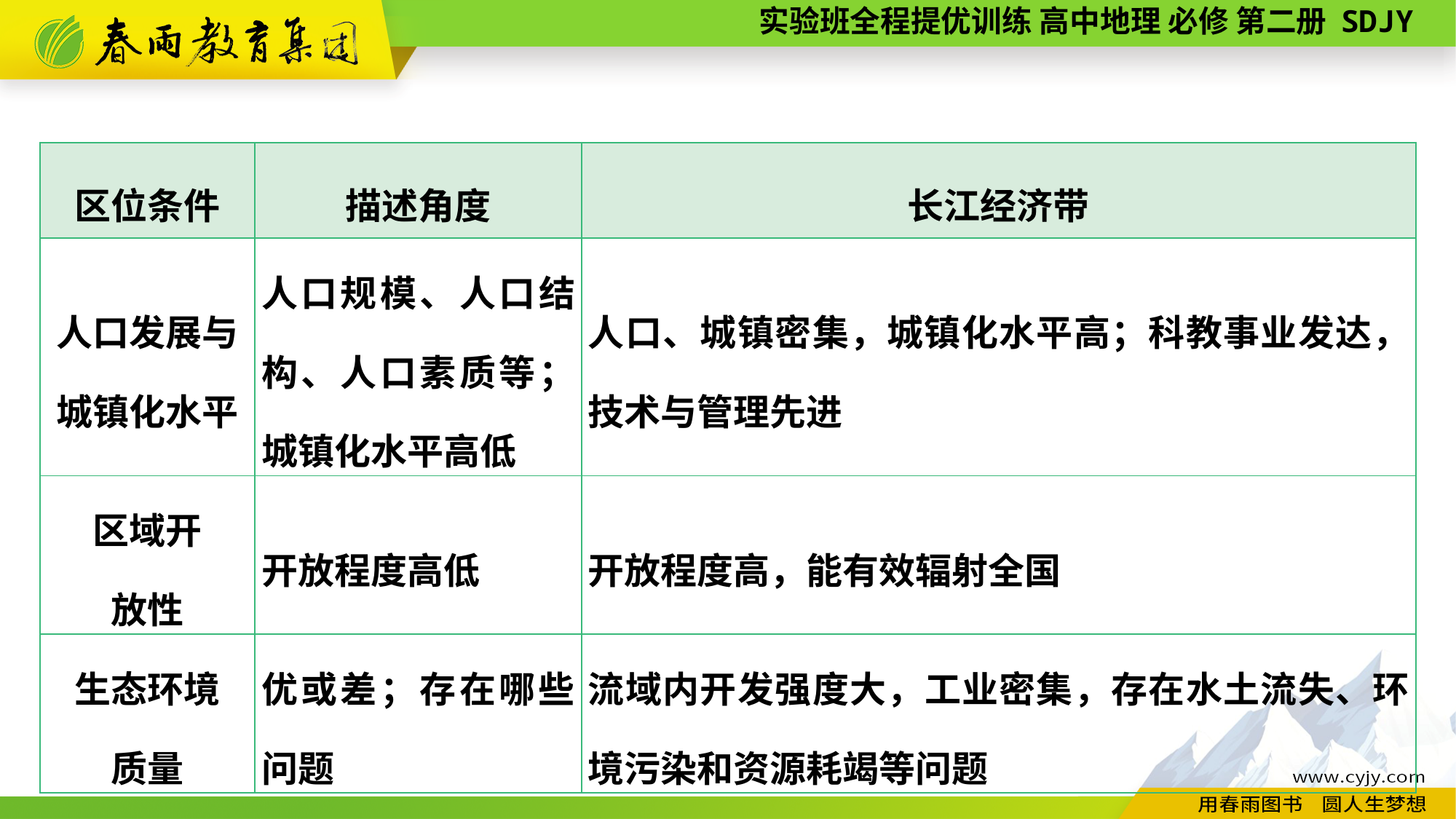

| 区位条件 | 描述角度 | 长江经济带 |
| --- | --- | --- |
| 人口发展与城镇化水平 | 人口规模、人口结构、人口素质等；城镇化水平高低 | 人口、城镇密集，城镇化水平高；科教事业发达，技术与管理先进 |
| 区域开 放性 | 开放程度高低 | 开放程度高，能有效辐射全国 |
| 生态环境 质量 | 优或差；存在哪些问题 | 流域内开发强度大，工业密集，存在水土流失、环境污染和资源耗竭等问题 |